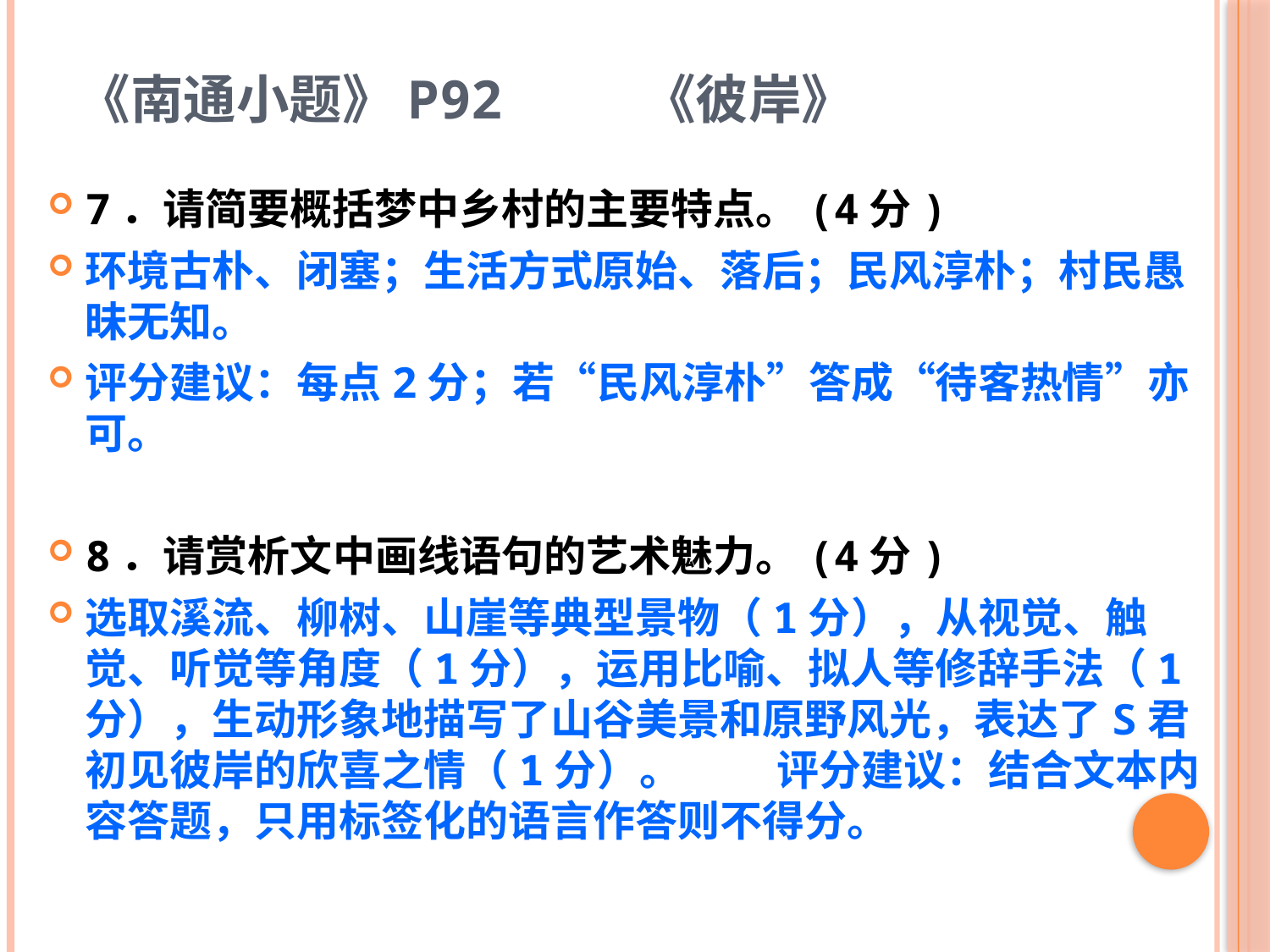

《南通小题》P92    《彼岸》
7．请简要概括梦中乡村的主要特点。(4分)
环境古朴、闭塞；生活方式原始、落后；民风淳朴；村民愚昧无知。
评分建议：每点2分；若“民风淳朴”答成“待客热情”亦可。

8．请赏析文中画线语句的艺术魅力。(4分)
选取溪流、柳树、山崖等典型景物（1分），从视觉、触觉、听觉等角度（1分），运用比喻、拟人等修辞手法（1分），生动形象地描写了山谷美景和原野风光，表达了S君初见彼岸的欣喜之情（1分）。          评分建议：结合文本内容答题，只用标签化的语言作答则不得分。